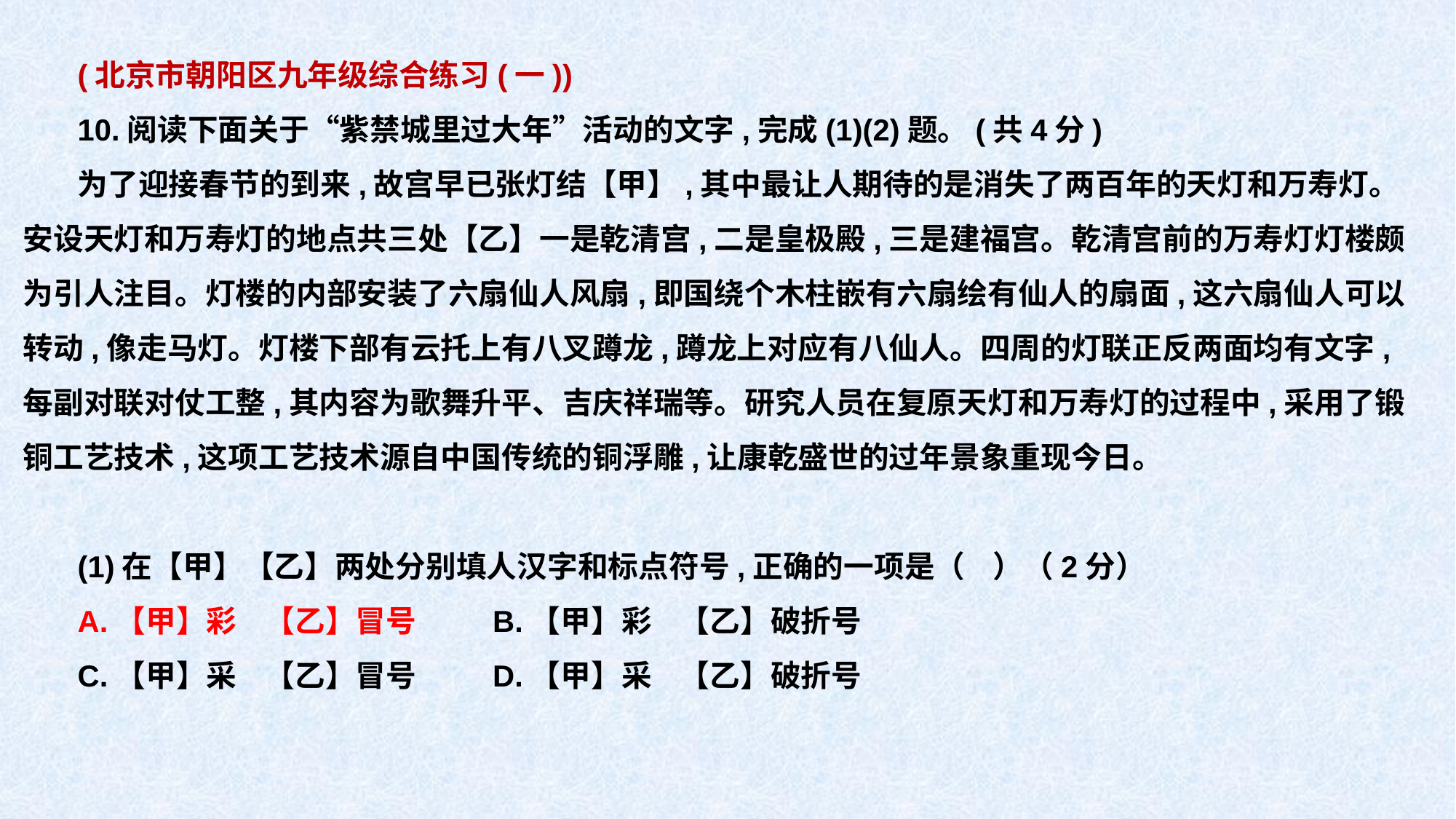

(北京市朝阳区九年级综合练习(一))
10.阅读下面关于“紫禁城里过大年”活动的文字,完成(1)(2)题。(共4分)
为了迎接春节的到来,故宫早已张灯结【甲】,其中最让人期待的是消失了两百年的天灯和万寿灯。安设天灯和万寿灯的地点共三处【乙】一是乾清宫,二是皇极殿,三是建福宫。乾清宫前的万寿灯灯楼颇为引人注目。灯楼的内部安装了六扇仙人风扇,即国绕个木柱嵌有六扇绘有仙人的扇面,这六扇仙人可以转动,像走马灯。灯楼下部有云托上有八叉蹲龙,蹲龙上对应有八仙人。四周的灯联正反两面均有文字,每副对联对仗工整,其内容为歌舞升平、吉庆祥瑞等。研究人员在复原天灯和万寿灯的过程中,采用了锻铜工艺技术,这项工艺技术源自中国传统的铜浮雕,让康乾盛世的过年景象重现今日。

(1)在【甲】【乙】两处分别填人汉字和标点符号,正确的一项是（    ）（2分）
A.【甲】彩    【乙】冒号          B.【甲】彩    【乙】破折号
C.【甲】采    【乙】冒号          D.【甲】采    【乙】破折号